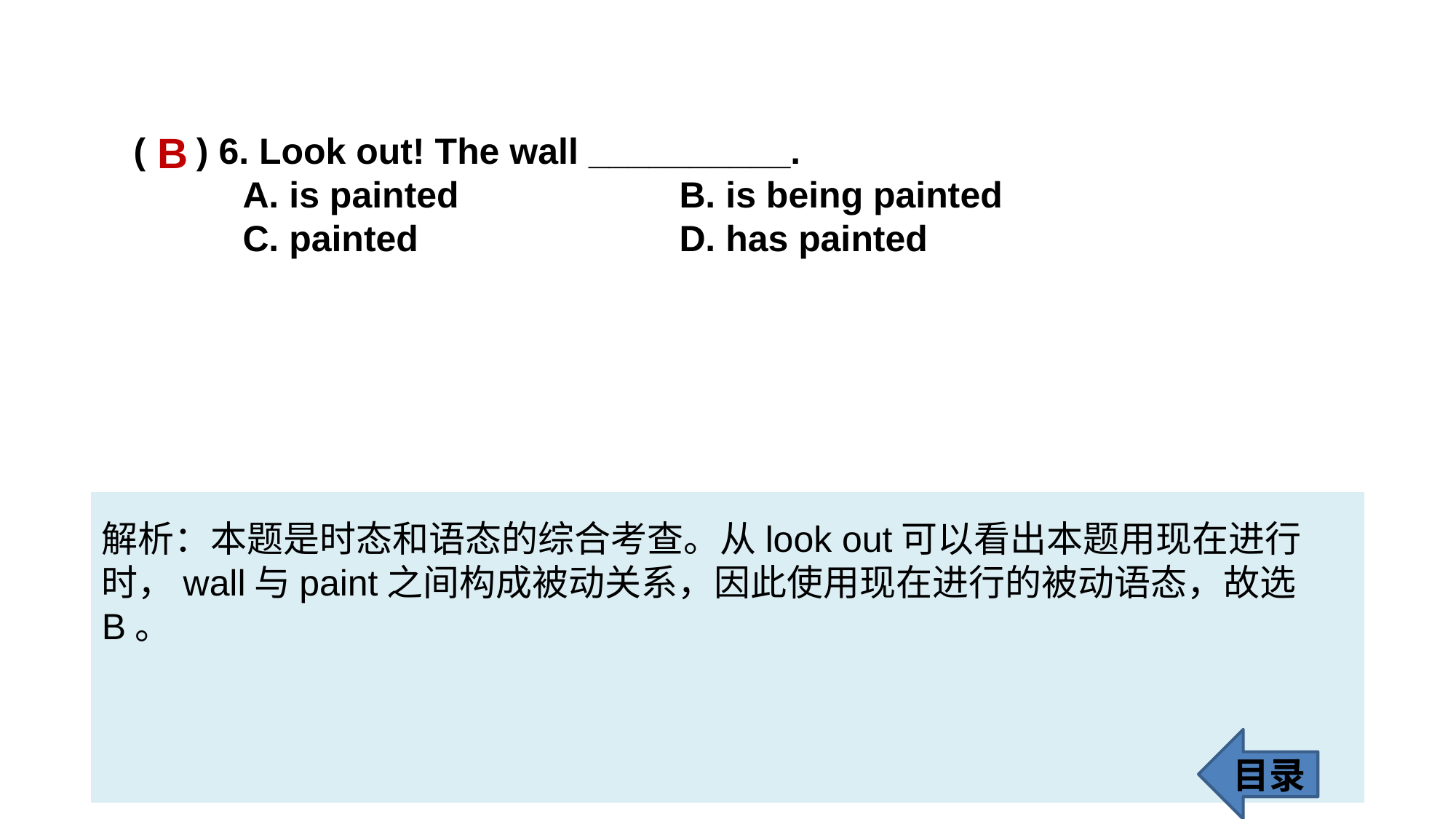

B
(     ) 6. Look out! The wall __________.
	A. is painted 		B. is being painted
	C. painted 			D. has painted

解析：本题是时态和语态的综合考查。从look out可以看出本题用现在进行
时，wall与paint之间构成被动关系，因此使用现在进行的被动语态，故选B。
目录
67